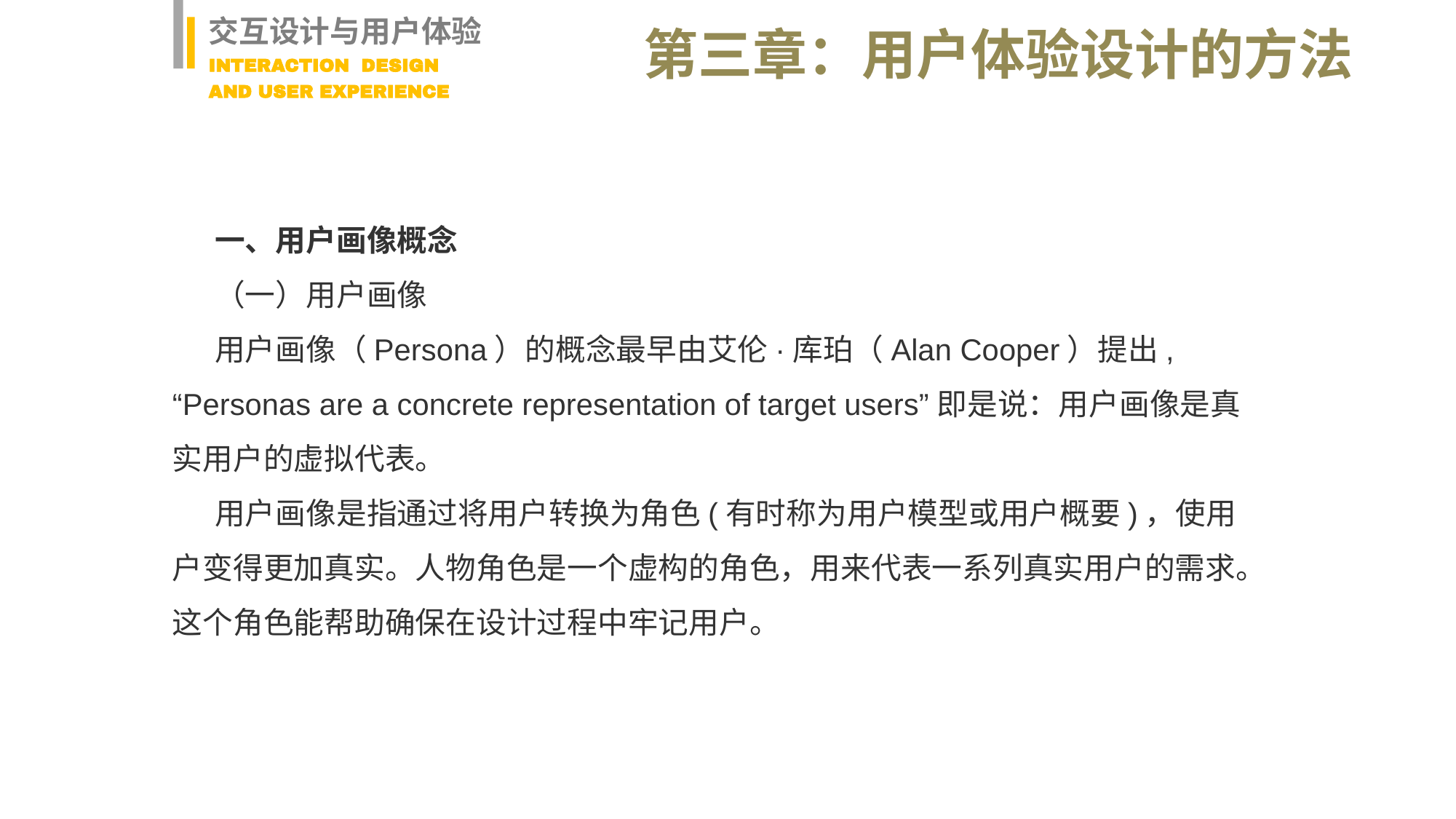

交互设计与用户体验
INTERACTION  DESIGN
AND USER EXPERIENCE
第三章：用户体验设计的方法

一、用户画像概念
（一）用户画像
用户画像（Persona）的概念最早由艾伦·库珀（Alan Cooper）提出, “Personas are a concrete representation of target users”即是说：用户画像是真实用户的虚拟代表。
用户画像是指通过将用户转换为角色(有时称为用户模型或用户概要)，使用户变得更加真实。人物角色是一个虚构的角色，用来代表一系列真实用户的需求。这个角色能帮助确保在设计过程中牢记用户。